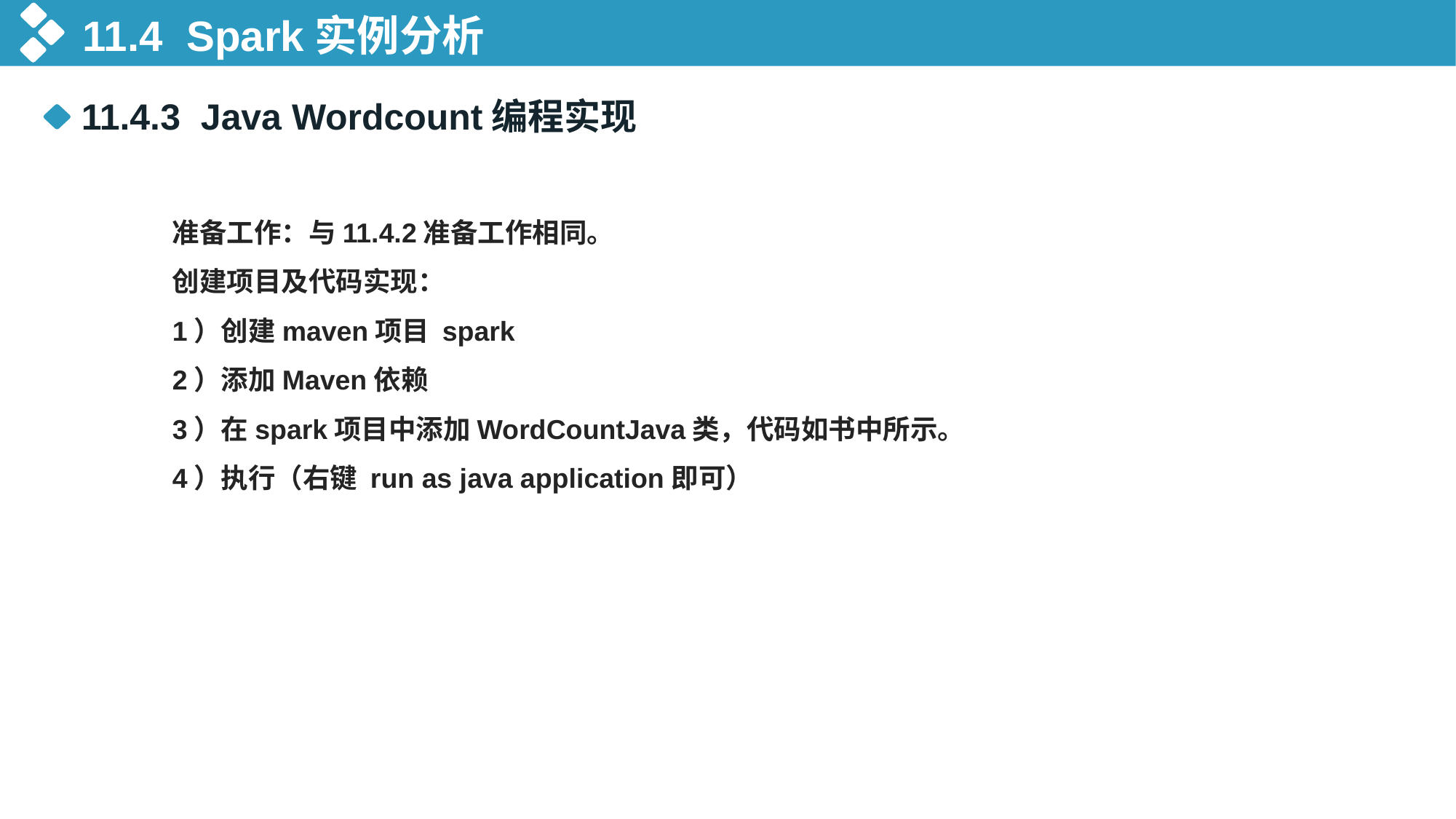

11.4  Spark实例分析
11.4.3  Java Wordcount编程实现

准备工作：与11.4.2准备工作相同。
创建项目及代码实现：
1）创建maven项目 spark
2）添加Maven依赖
3）在spark项目中添加WordCountJava类，代码如书中所示。
4）执行（右键 run as java application即可）